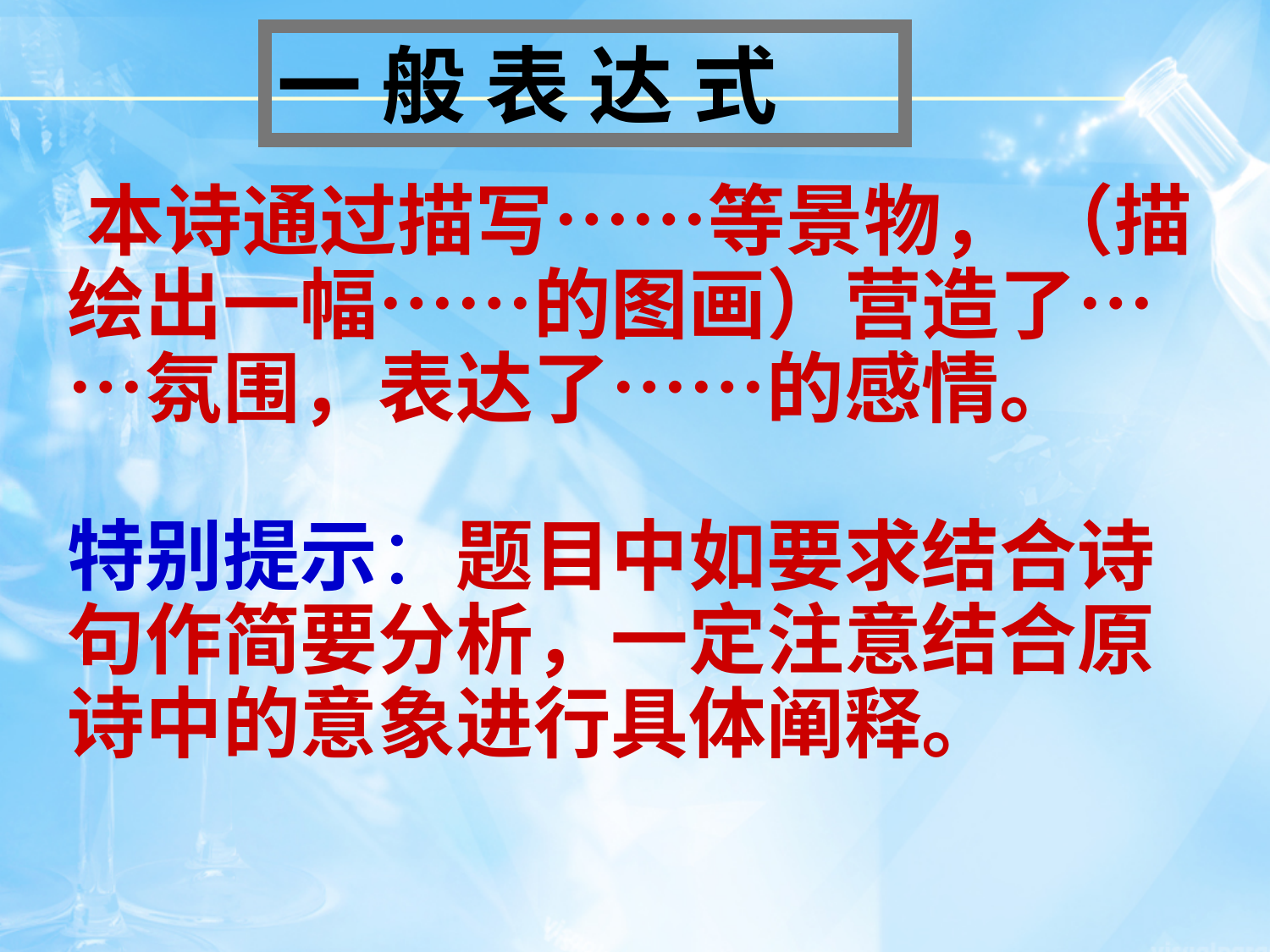

一 般 表 达 式
 本诗通过描写……等景物， （描绘出一幅……的图画）营造了……氛围，表达了……的感情。

特别提示：题目中如要求结合诗句作简要分析，一定注意结合原诗中的意象进行具体阐释。